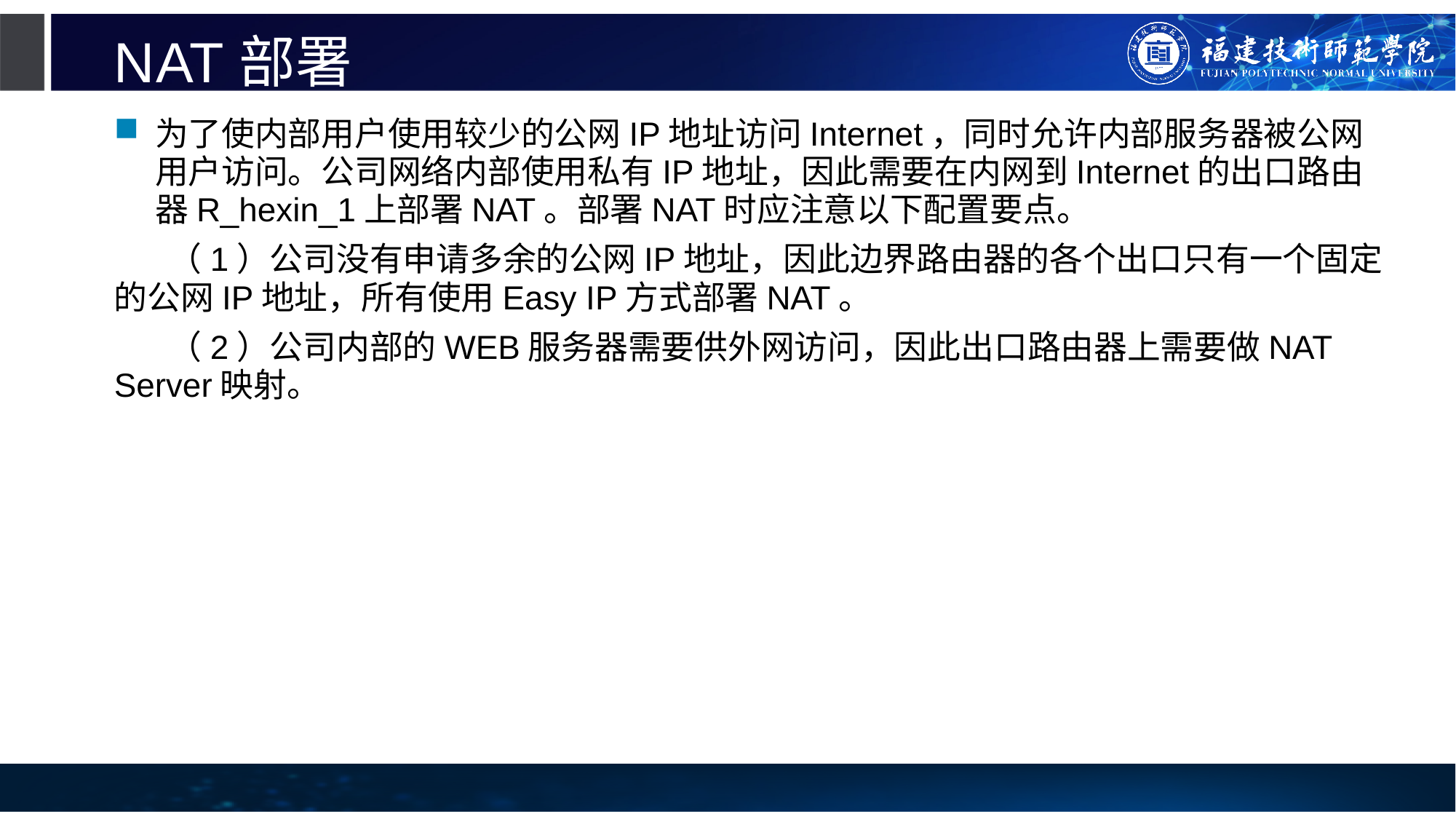

# NAT部署
为了使内部用户使用较少的公网IP地址访问Internet，同时允许内部服务器被公网用户访问。公司网络内部使用私有IP地址，因此需要在内网到Internet的出口路由器R_hexin_1上部署NAT。部署NAT时应注意以下配置要点。
（1）公司没有申请多余的公网IP地址，因此边界路由器的各个出口只有一个固定的公网IP地址，所有使用Easy IP方式部署NAT。
（2）公司内部的WEB服务器需要供外网访问，因此出口路由器上需要做NAT Server映射。